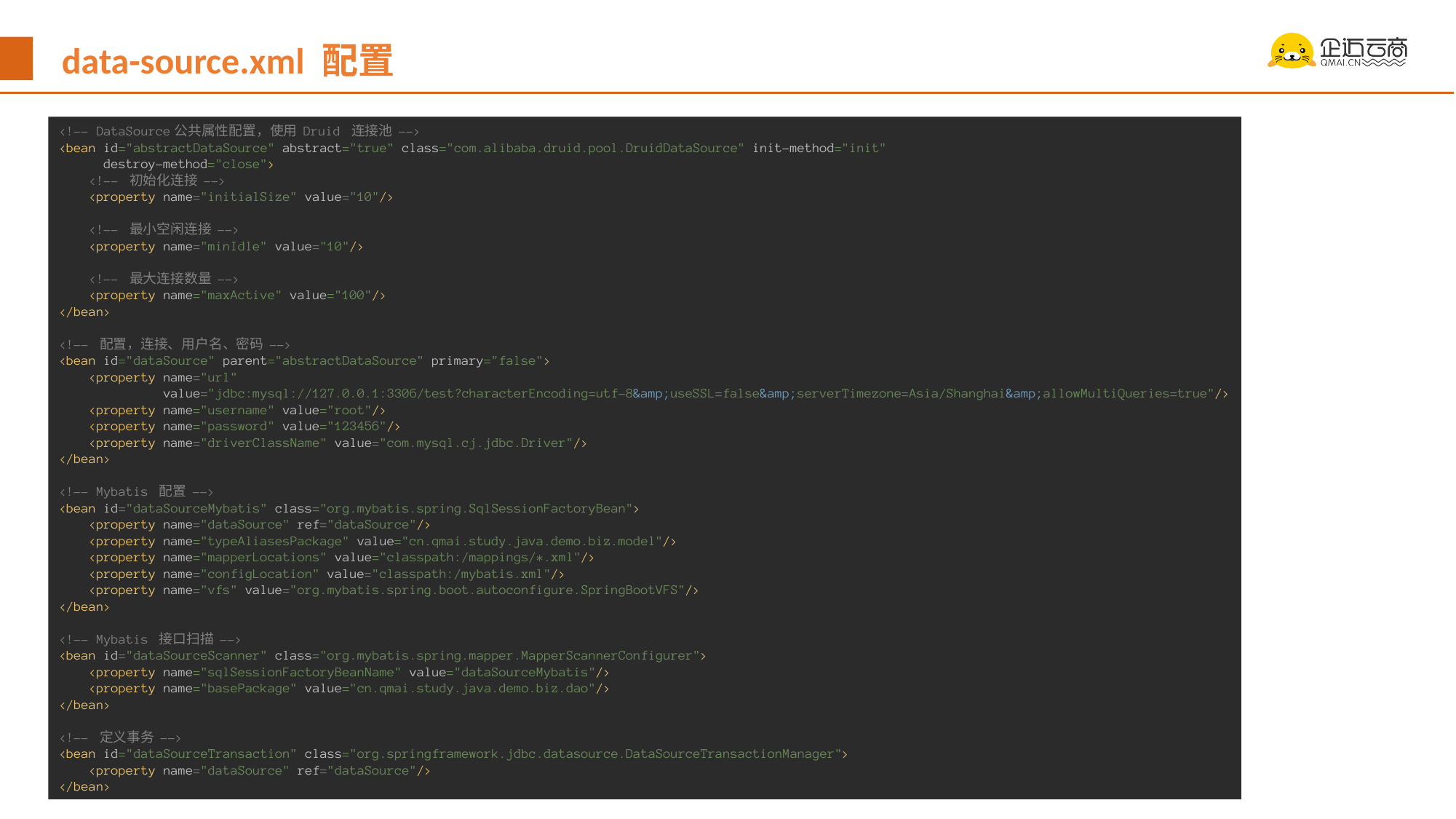

data-source.xml 配置

<!-- DataSource公共属性配置，使用 Druid 连接池 -->
<bean id="abstractDataSource" abstract="true" class="com.alibaba.druid.pool.DruidDataSource" init-method="init"
      destroy-method="close">
    <!-- 初始化连接 -->
    <property name="initialSize" value="10"/>
    <!-- 最小空闲连接 -->
    <property name="minIdle" value="10"/>
    <!-- 最大连接数量 -->
    <property name="maxActive" value="100"/>
</bean>
<!-- 配置，连接、用户名、密码 -->
<bean id="dataSource" parent="abstractDataSource" primary="false">
    <property name="url"
              value="jdbc:mysql://127.0.0.1:3306/test?characterEncoding=utf-8&amp;useSSL=false&amp;serverTimezone=Asia/Shanghai&amp;allowMultiQueries=true"/>
    <property name="username" value="root"/>
    <property name="password" value="123456"/>
    <property name="driverClassName" value="com.mysql.cj.jdbc.Driver"/>
</bean>
<!-- Mybatis 配置 -->
<bean id="dataSourceMybatis" class="org.mybatis.spring.SqlSessionFactoryBean">
    <property name="dataSource" ref="dataSource"/>
    <property name="typeAliasesPackage" value="cn.qmai.study.java.demo.biz.model"/>
    <property name="mapperLocations" value="classpath:/mappings/*.xml"/>
    <property name="configLocation" value="classpath:/mybatis.xml"/>
    <property name="vfs" value="org.mybatis.spring.boot.autoconfigure.SpringBootVFS"/>
</bean>
<!-- Mybatis 接口扫描 -->
<bean id="dataSourceScanner" class="org.mybatis.spring.mapper.MapperScannerConfigurer">
    <property name="sqlSessionFactoryBeanName" value="dataSourceMybatis"/>
    <property name="basePackage" value="cn.qmai.study.java.demo.biz.dao"/>
</bean>
<!-- 定义事务 -->
<bean id="dataSourceTransaction" class="org.springframework.jdbc.datasource.DataSourceTransactionManager">
    <property name="dataSource" ref="dataSource"/>
</bean>